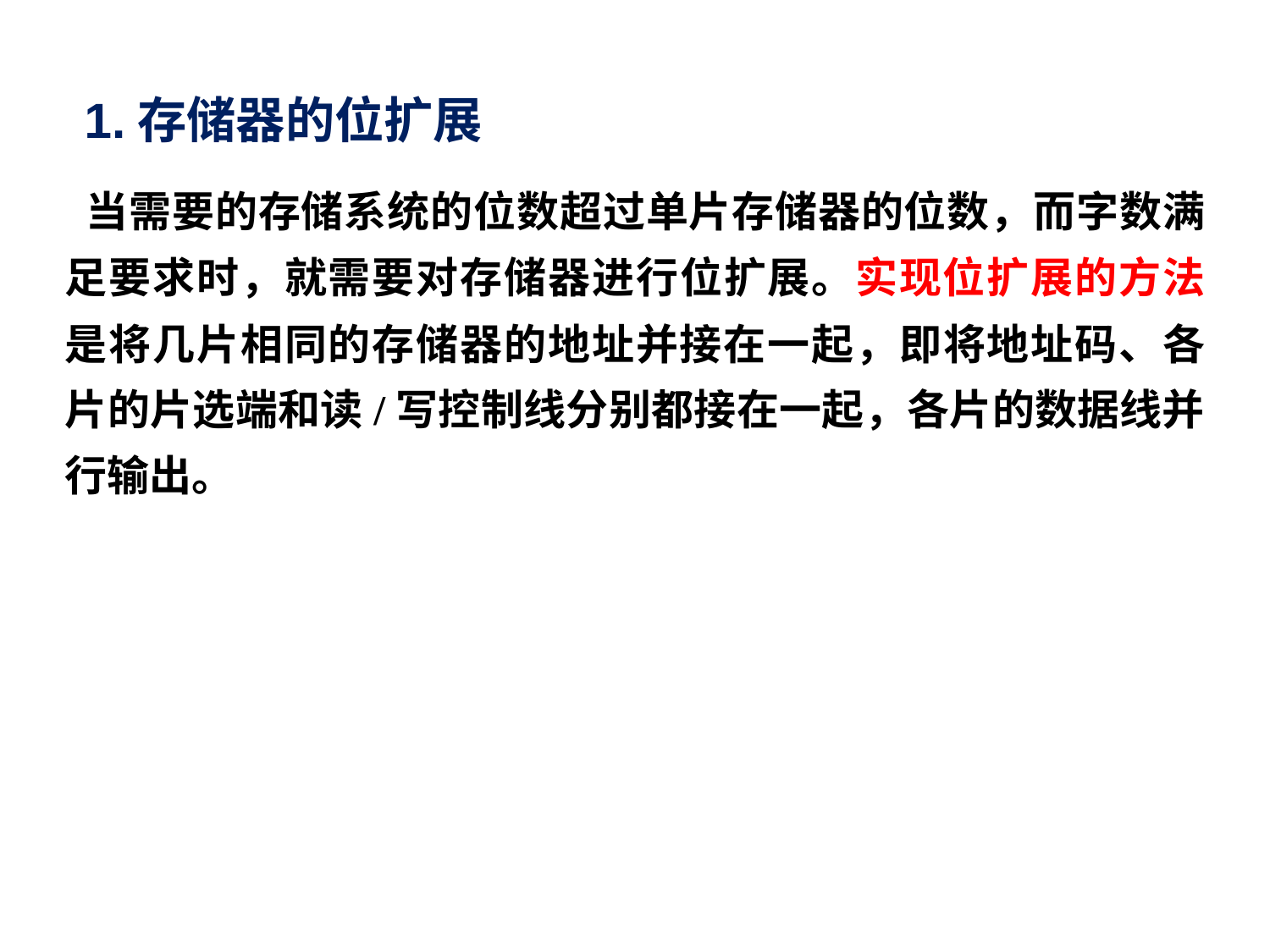

1.存储器的位扩展
 当需要的存储系统的位数超过单片存储器的位数，而字数满足要求时，就需要对存储器进行位扩展。实现位扩展的方法是将几片相同的存储器的地址并接在一起，即将地址码、各片的片选端和读/写控制线分别都接在一起，各片的数据线并行输出。